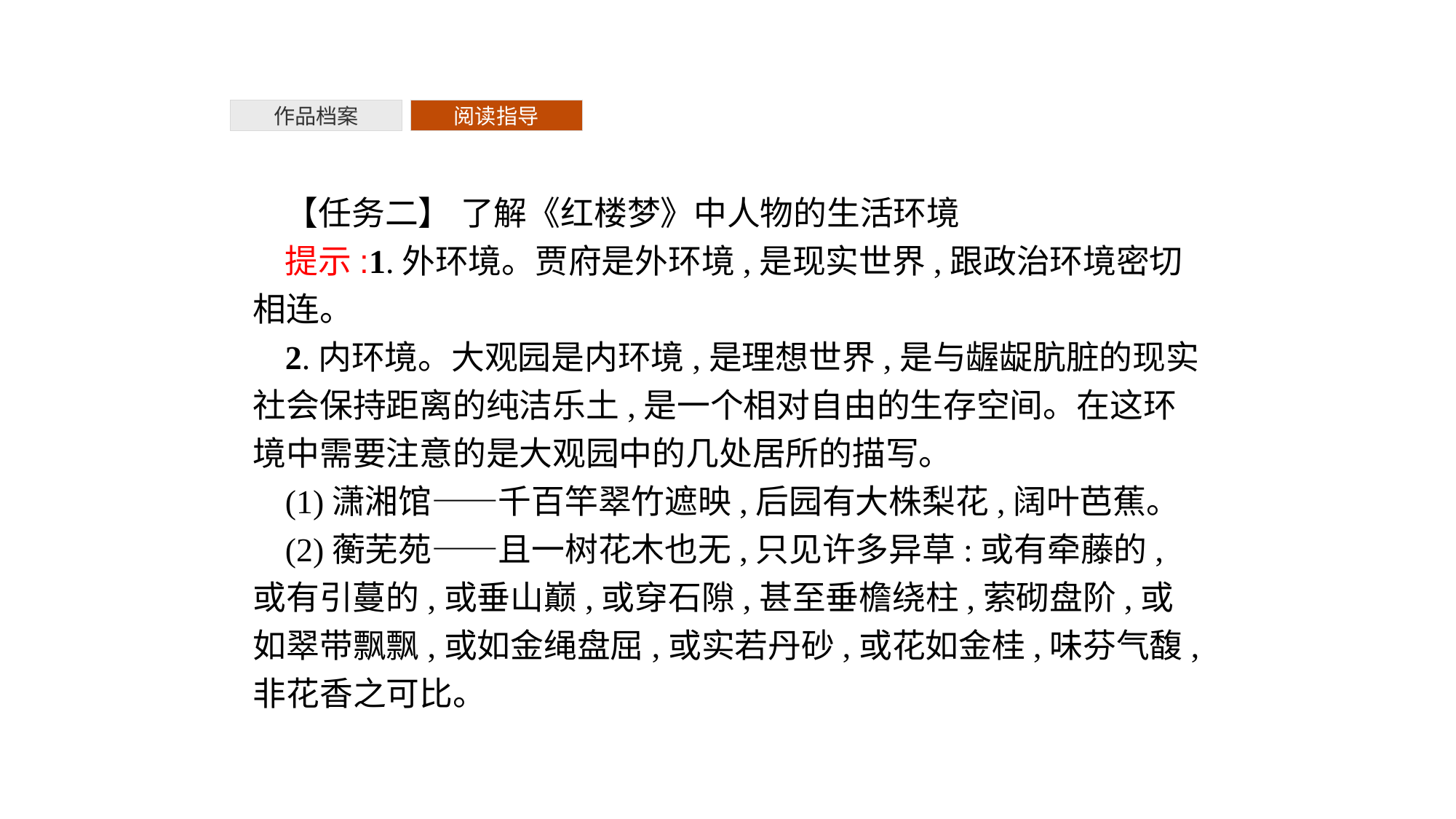

作品档案
阅读指导
【任务二】 了解《红楼梦》中人物的生活环境
提示:1.外环境。贾府是外环境,是现实世界,跟政治环境密切相连。
2.内环境。大观园是内环境,是理想世界,是与龌龊肮脏的现实社会保持距离的纯洁乐土,是一个相对自由的生存空间。在这环境中需要注意的是大观园中的几处居所的描写。
(1)潇湘馆——千百竿翠竹遮映,后园有大株梨花,阔叶芭蕉。
(2)蘅芜苑——且一树花木也无,只见许多异草:或有牵藤的,或有引蔓的,或垂山巅,或穿石隙,甚至垂檐绕柱,萦砌盘阶,或如翠带飘飘,或如金绳盘屈,或实若丹砂,或花如金桂,味芬气馥,非花香之可比。